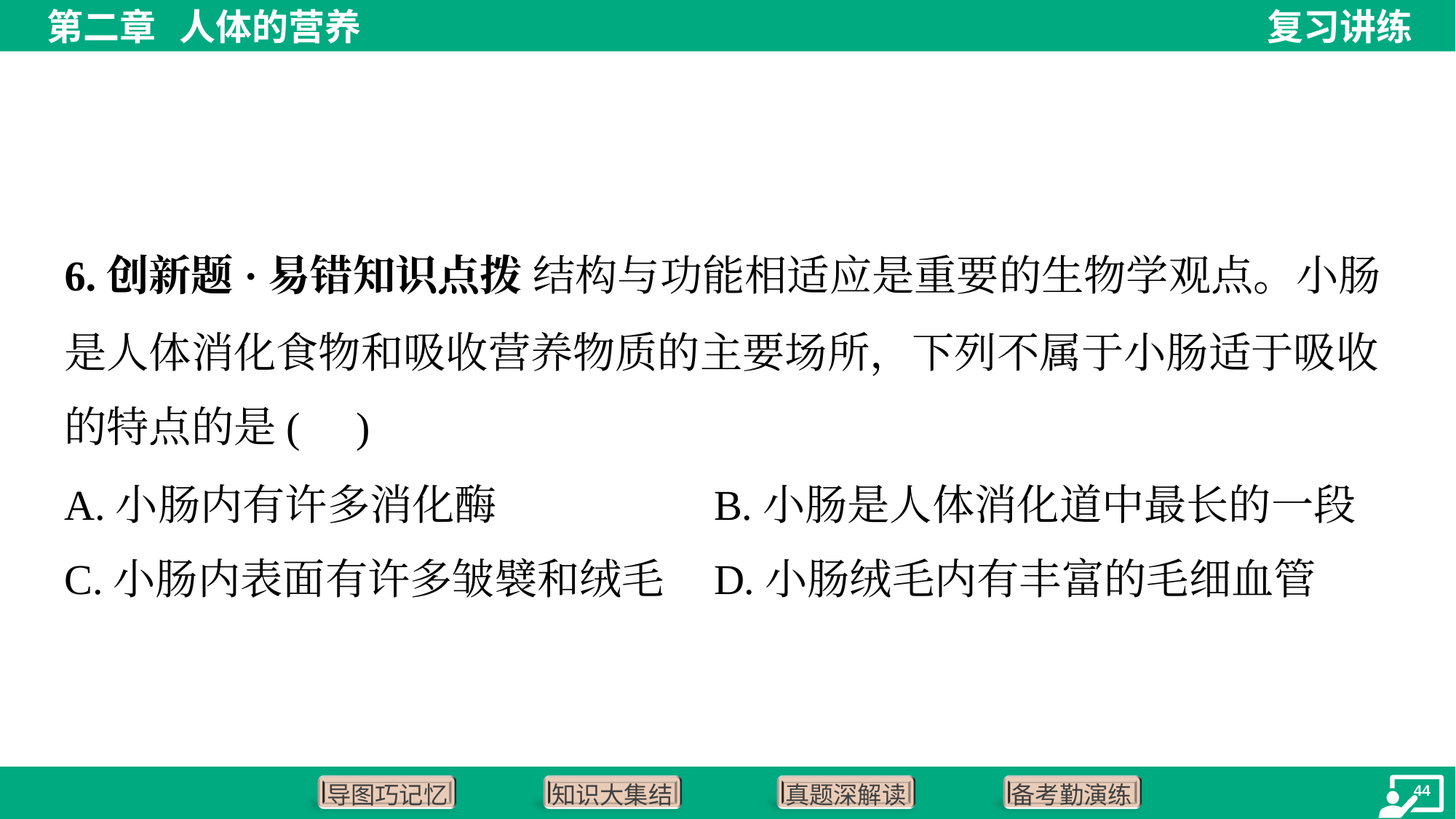

6.创新题·易错知识点拨 结构与功能相适应是重要的生物学观点。小肠
是人体消化食物和吸收营养物质的主要场所，下列不属于小肠适于吸收
的特点的是(     )
A.小肠内有许多消化酶	B.小肠是人体消化道中最长的一段
C.小肠内表面有许多皱襞和绒毛	D.小肠绒毛内有丰富的毛细血管